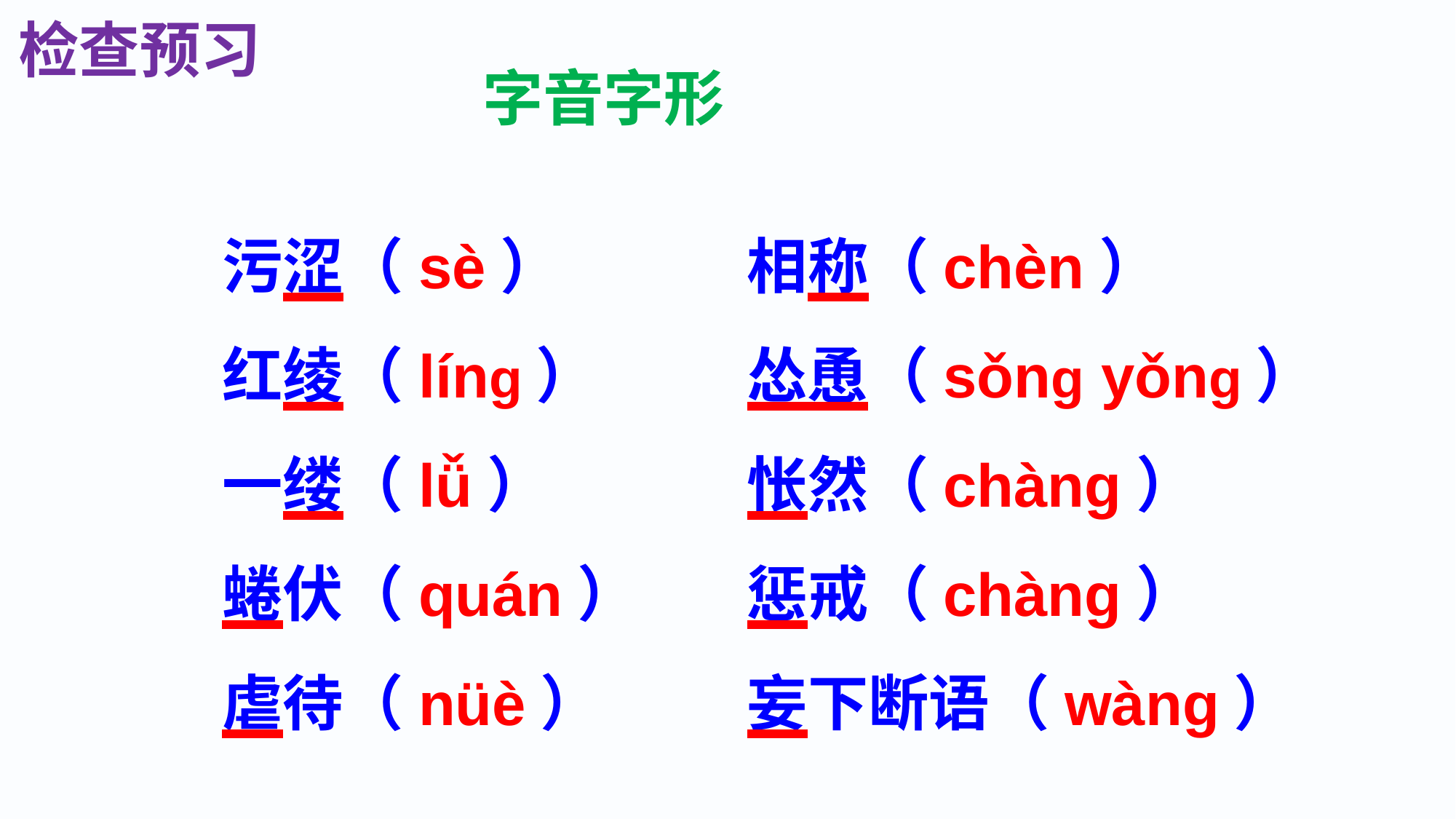

检查预习
字音字形

污涩（sè）
红绫（líng）
一缕（lǚ）
蜷伏（quán）
虐待（nüè）
相称（chèn）
怂恿（sǒng yǒng）
怅然（chàng）
惩戒（chàng）
妄下断语（wàng）
读一读.写一写